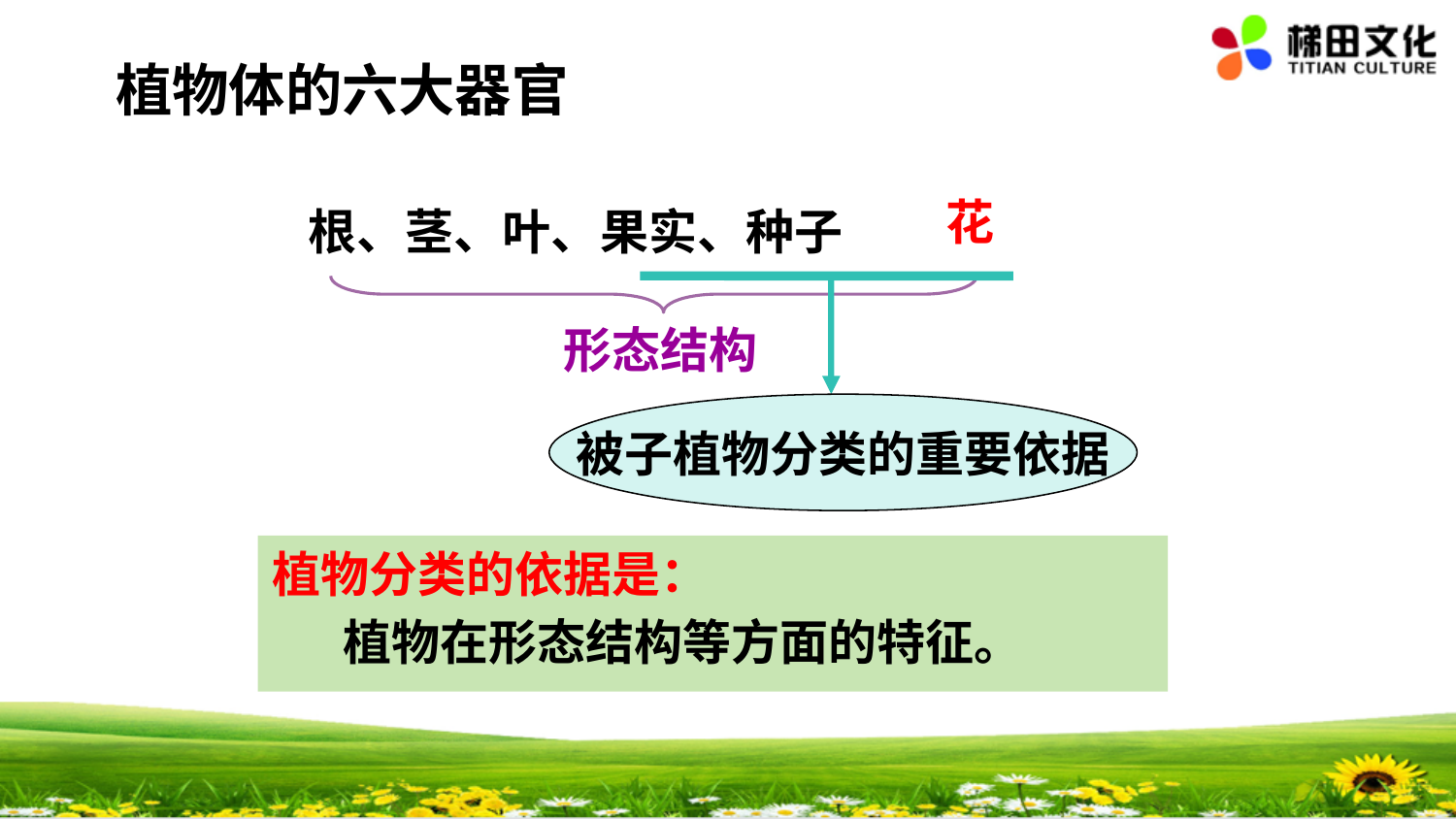

植物体的六大器官
花
根、茎、叶、果实、种子

形态结构
被子植物分类的重要依据
植物分类的依据是：
　  植物在形态结构等方面的特征。